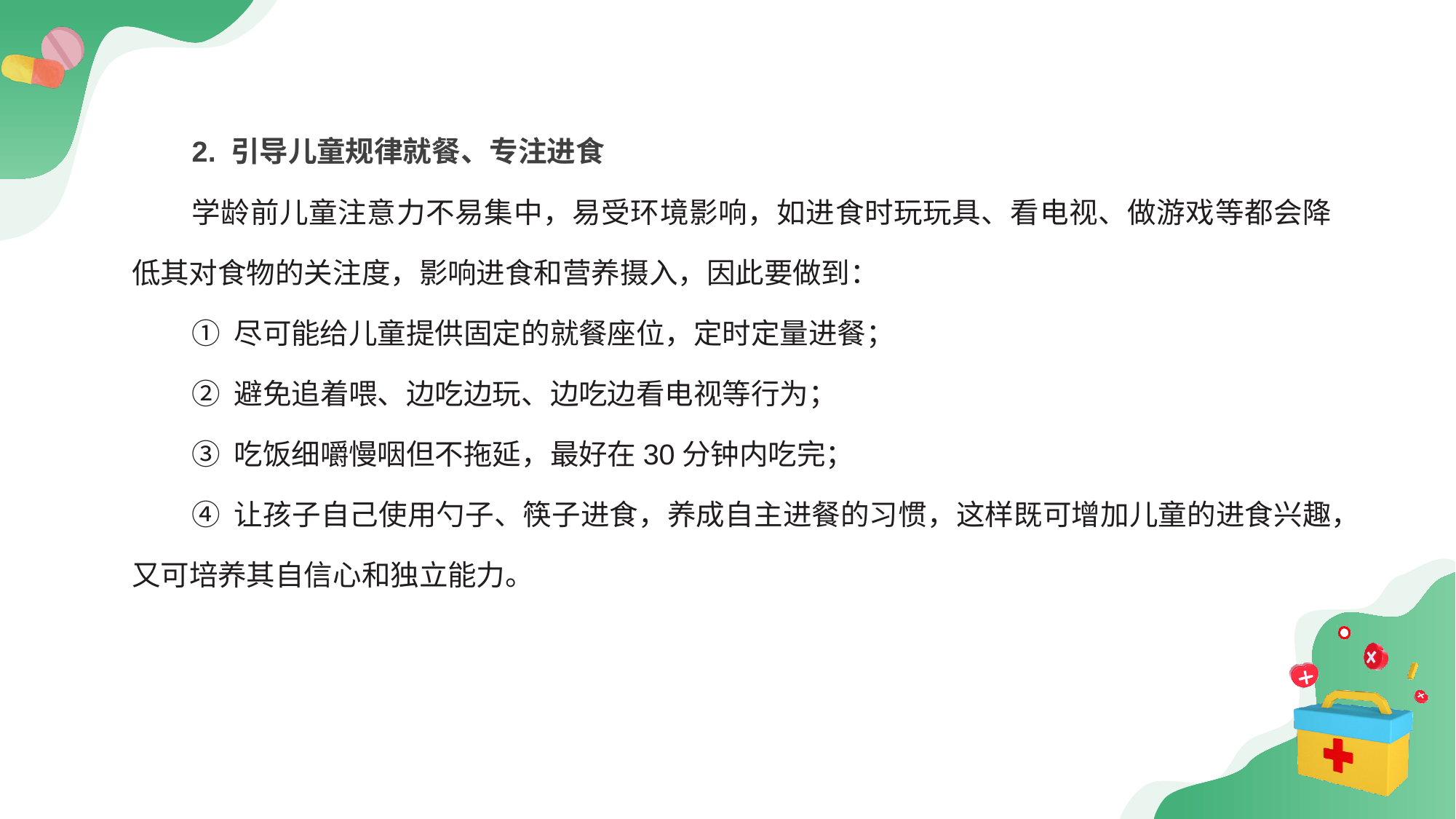

2. 引导儿童规律就餐、专注进食
学龄前儿童注意力不易集中，易受环境影响，如进食时玩玩具、看电视、做游戏等都会降低其对食物的关注度，影响进食和营养摄入，因此要做到：
① 尽可能给儿童提供固定的就餐座位，定时定量进餐；
② 避免追着喂、边吃边玩、边吃边看电视等行为；
③ 吃饭细嚼慢咽但不拖延，最好在30分钟内吃完；
④ 让孩子自己使用勺子、筷子进食，养成自主进餐的习惯，这样既可增加儿童的进食兴趣，又可培养其自信心和独立能力。